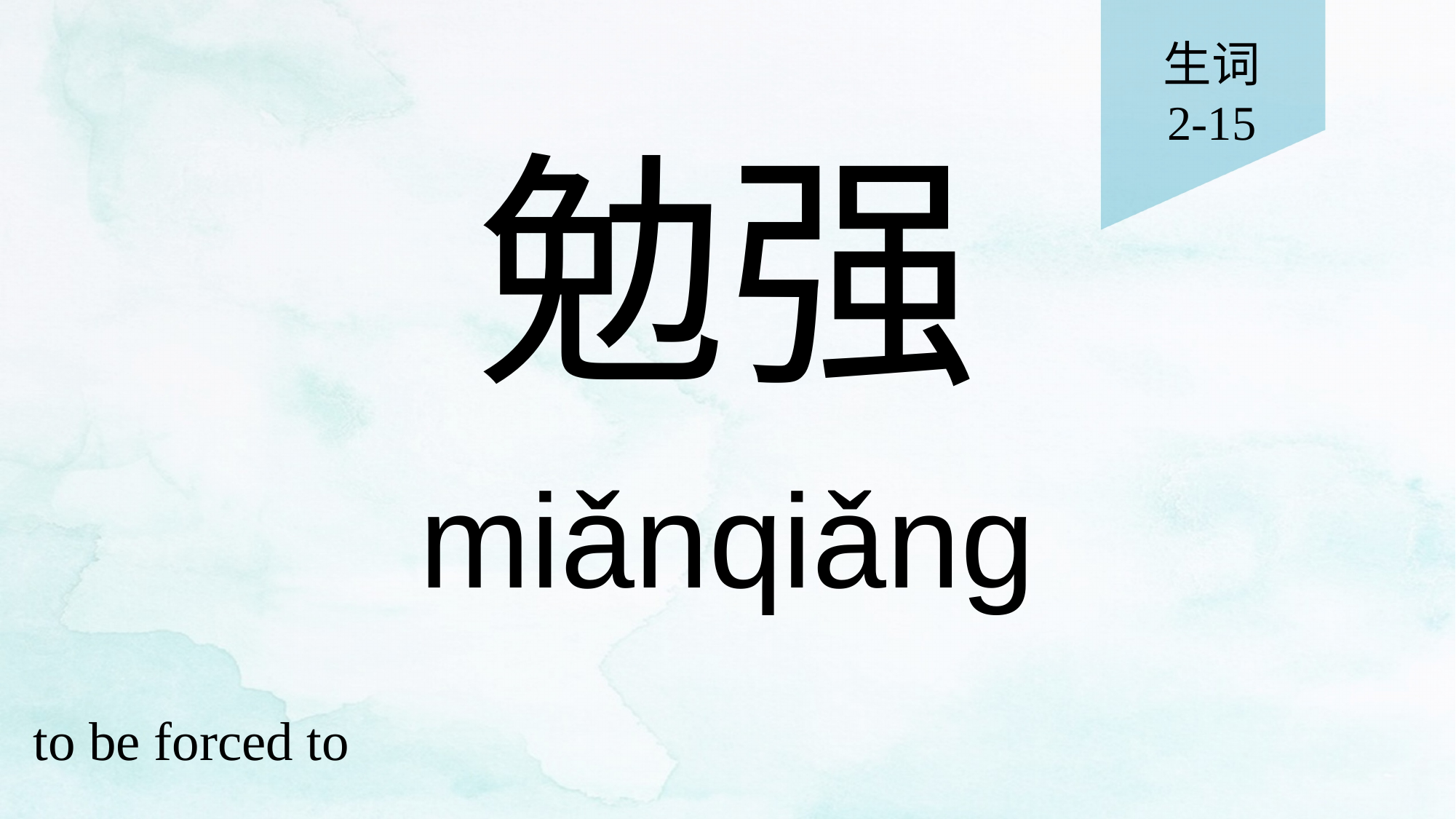

生词
2-15
# 勉强
miǎnqiǎng
to be forced to